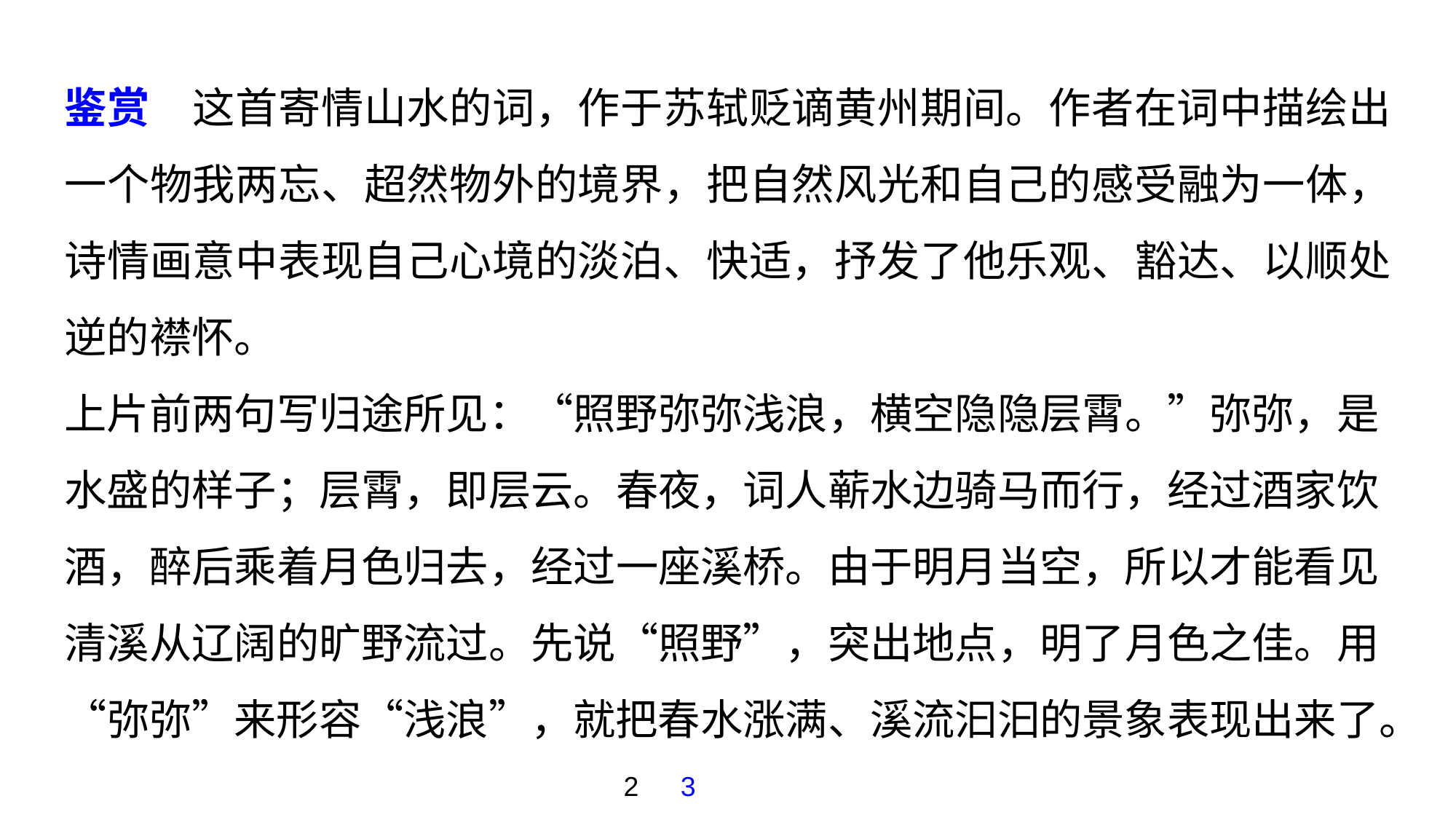

鉴赏　这首寄情山水的词，作于苏轼贬谪黄州期间。作者在词中描绘出一个物我两忘、超然物外的境界，把自然风光和自己的感受融为一体，诗情画意中表现自己心境的淡泊、快适，抒发了他乐观、豁达、以顺处逆的襟怀。
上片前两句写归途所见：“照野弥弥浅浪，横空隐隐层霄。”弥弥，是水盛的样子；层霄，即层云。春夜，词人蕲水边骑马而行，经过酒家饮酒，醉后乘着月色归去，经过一座溪桥。由于明月当空，所以才能看见清溪从辽阔的旷野流过。先说“照野”，突出地点，明了月色之佳。用“弥弥”来形容“浅浪”，就把春水涨满、溪流汩汩的景象表现出来了。
2
3